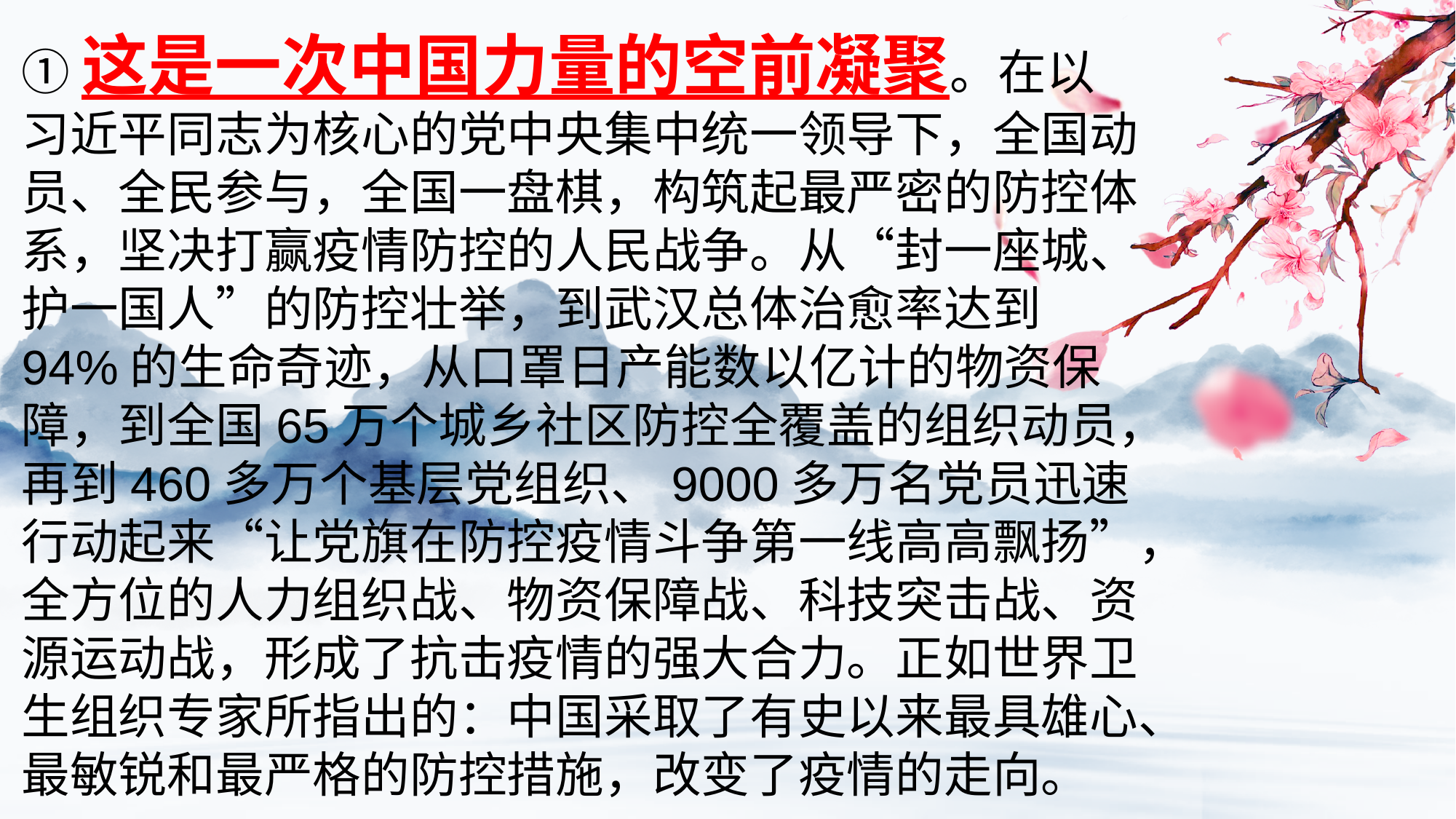

①这是一次中国力量的空前凝聚。在以习近平同志为核心的党中央集中统一领导下，全国动员、全民参与，全国一盘棋，构筑起最严密的防控体系，坚决打赢疫情防控的人民战争。从“封一座城、护一国人”的防控壮举，到武汉总体治愈率达到94%的生命奇迹，从口罩日产能数以亿计的物资保障，到全国65万个城乡社区防控全覆盖的组织动员，再到460多万个基层党组织、9000多万名党员迅速行动起来“让党旗在防控疫情斗争第一线高高飘扬”，全方位的人力组织战、物资保障战、科技突击战、资源运动战，形成了抗击疫情的强大合力。正如世界卫生组织专家所指出的：中国采取了有史以来最具雄心、最敏锐和最严格的防控措施，改变了疫情的走向。